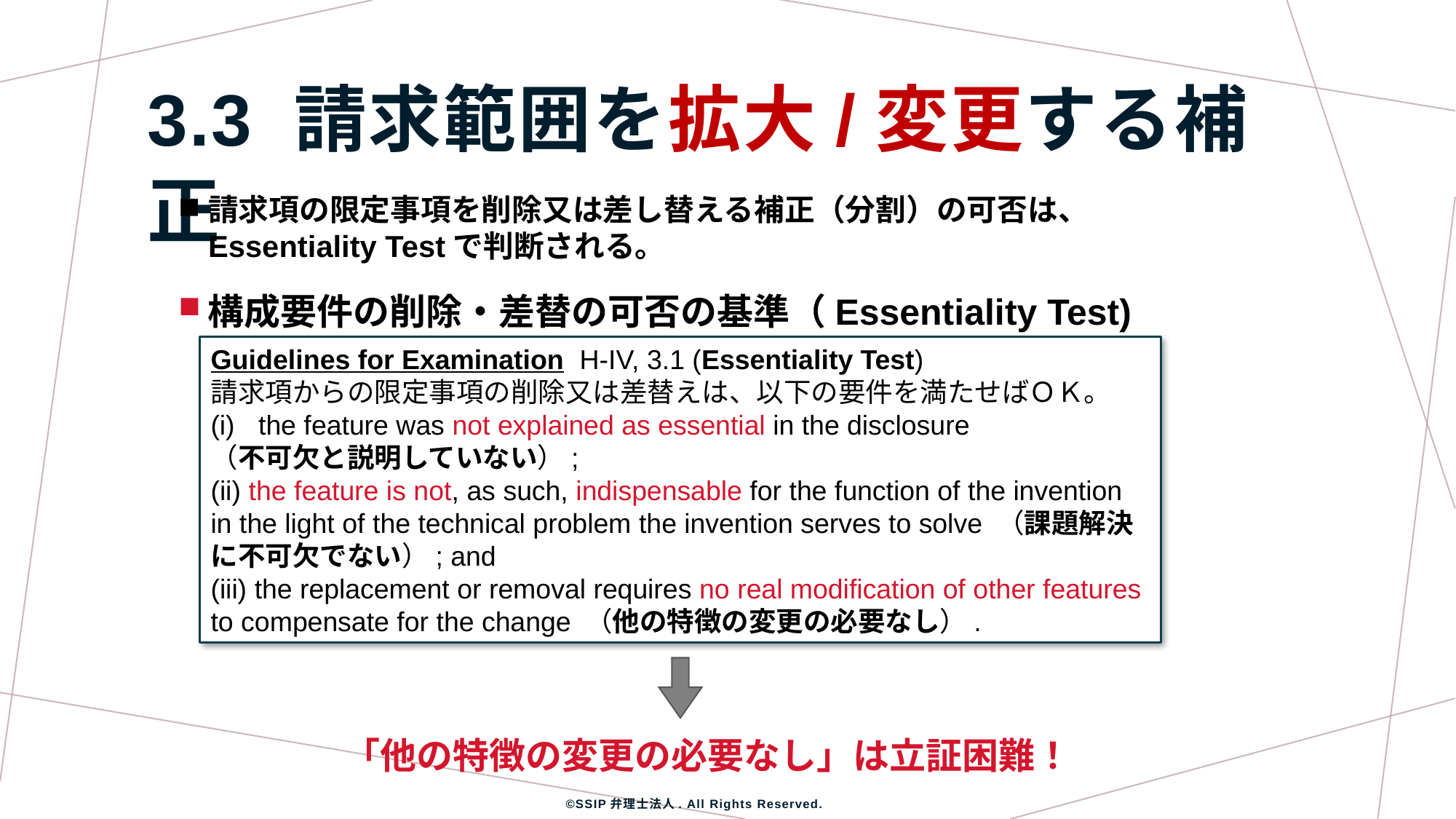

3.3 請求範囲を拡大/変更する補正
請求項の限定事項を削除又は差し替える補正（分割）の可否は、Essentiality Testで判断される。

構成要件の削除・差替の可否の基準（Essentiality Test)

Guidelines for Examination  H-IV, 3.1 (Essentiality Test)
請求項からの限定事項の削除又は差替えは、以下の要件を満たせばＯＫ。
the feature was not explained as essential in the disclosure
（不可欠と説明していない）;
(ii) the feature is not, as such, indispensable for the function of the invention in the light of the technical problem the invention serves to solve （課題解決に不可欠でない）; and
(iii) the replacement or removal requires no real modification of other features to compensate for the change （他の特徴の変更の必要なし）.

「他の特徴の変更の必要なし」は立証困難！
©SSIP弁理士法人. All Rights Reserved.